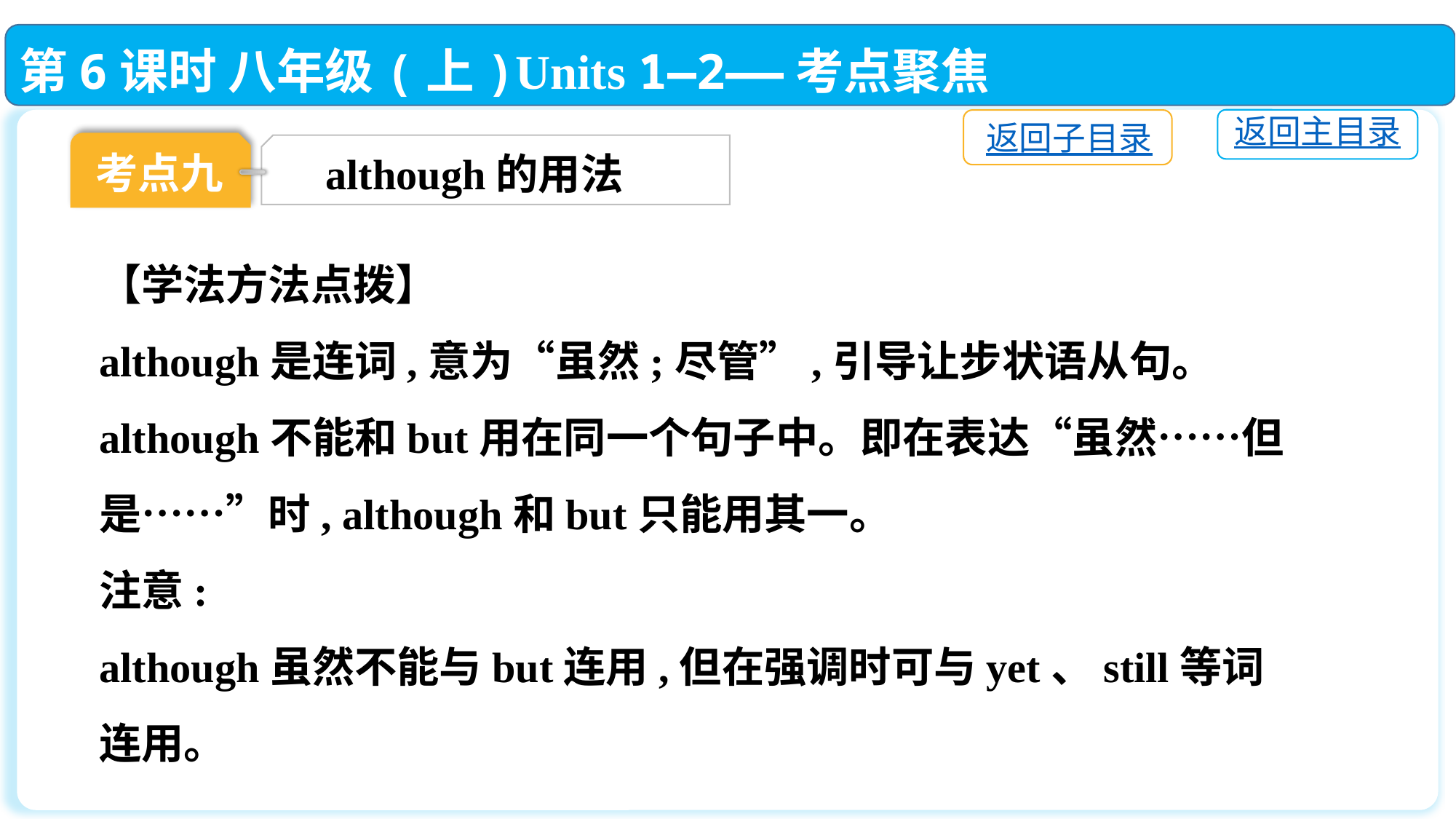

第6课时 八年级(上)Units 1—2——考点聚焦

返回主目录

返回子目录
考点九
although的用法

【学法方法点拨】
although是连词,意为“虽然;尽管”,引导让步状语从句。
although不能和but用在同一个句子中。即在表达“虽然……但是……”时, although和but只能用其一。
注意:
although虽然不能与but连用,但在强调时可与yet、still等词连用。